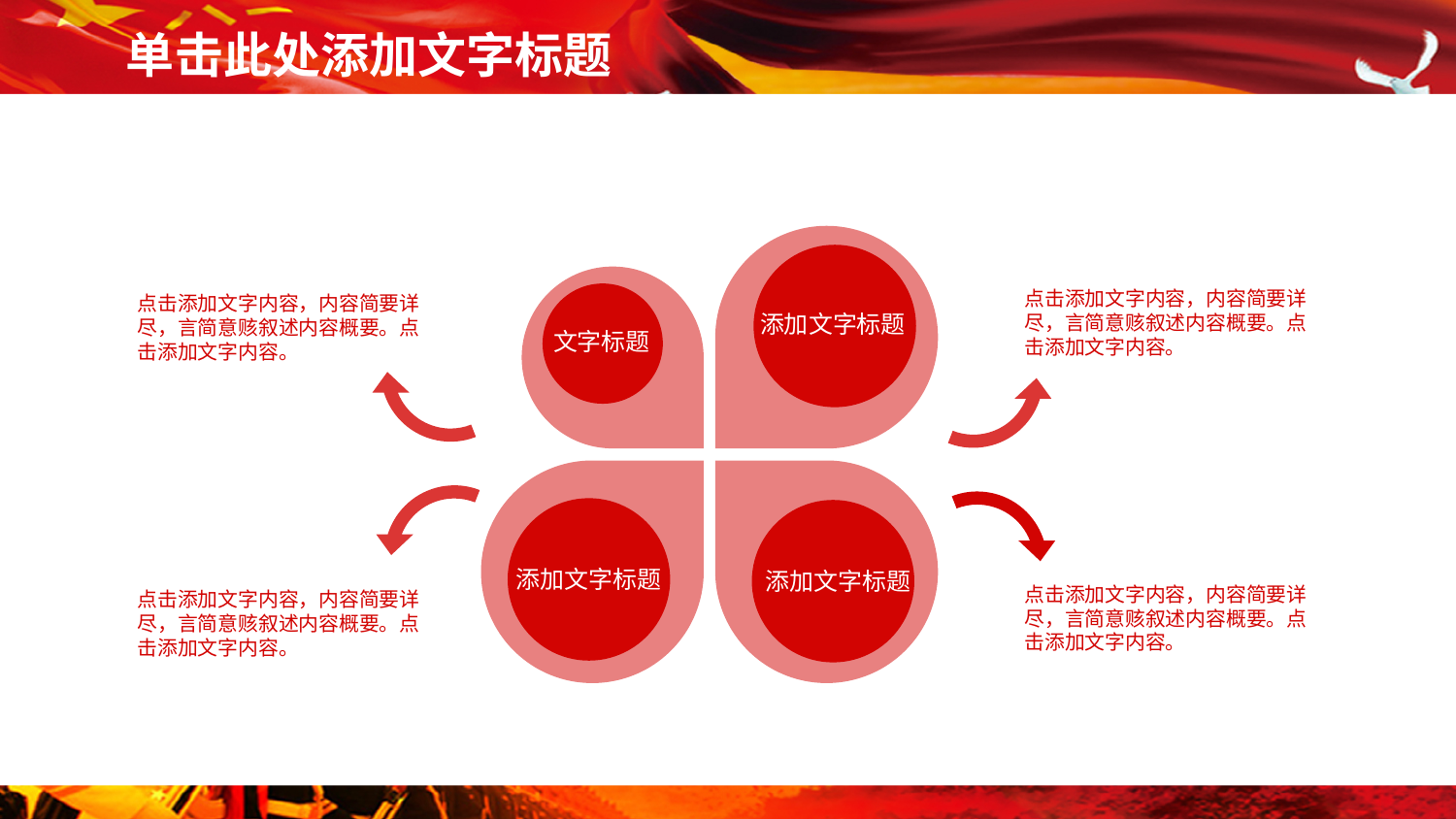

点击添加文字内容，内容简要详
尽，言简意赅叙述内容概要。点
击添加文字内容。

点击添加文字内容，内容简要详
尽，言简意赅叙述内容概要。点
击添加文字内容。

添加文字标题
文字标题

添加文字标题
添加文字标题
点击添加文字内容，内容简要详
尽，言简意赅叙述内容概要。点
击添加文字内容。
点击添加文字内容，内容简要详
尽，言简意赅叙述内容概要。点
击添加文字内容。
0.5 秒延迟符，无
意义，可删除.